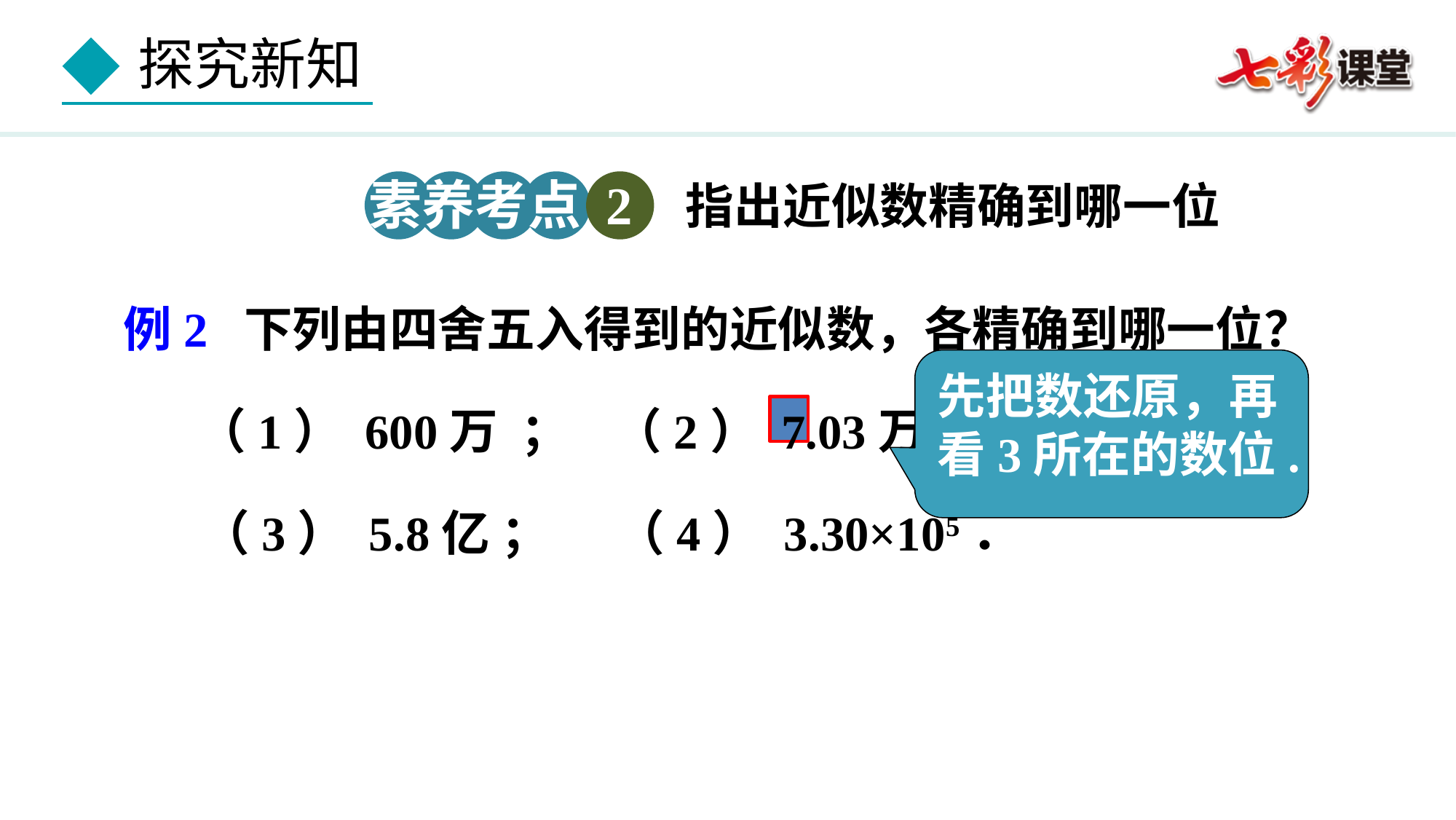

素养考点 2

指出近似数精确到哪一位
例2  下列由四舍五入得到的近似数，各精确到哪一位？
　   （1） 600万  ；    （2） 7.03万；
      （3） 5.8亿 ；      （4） 3.30×105．
先把数还原，再看3所在的数位.